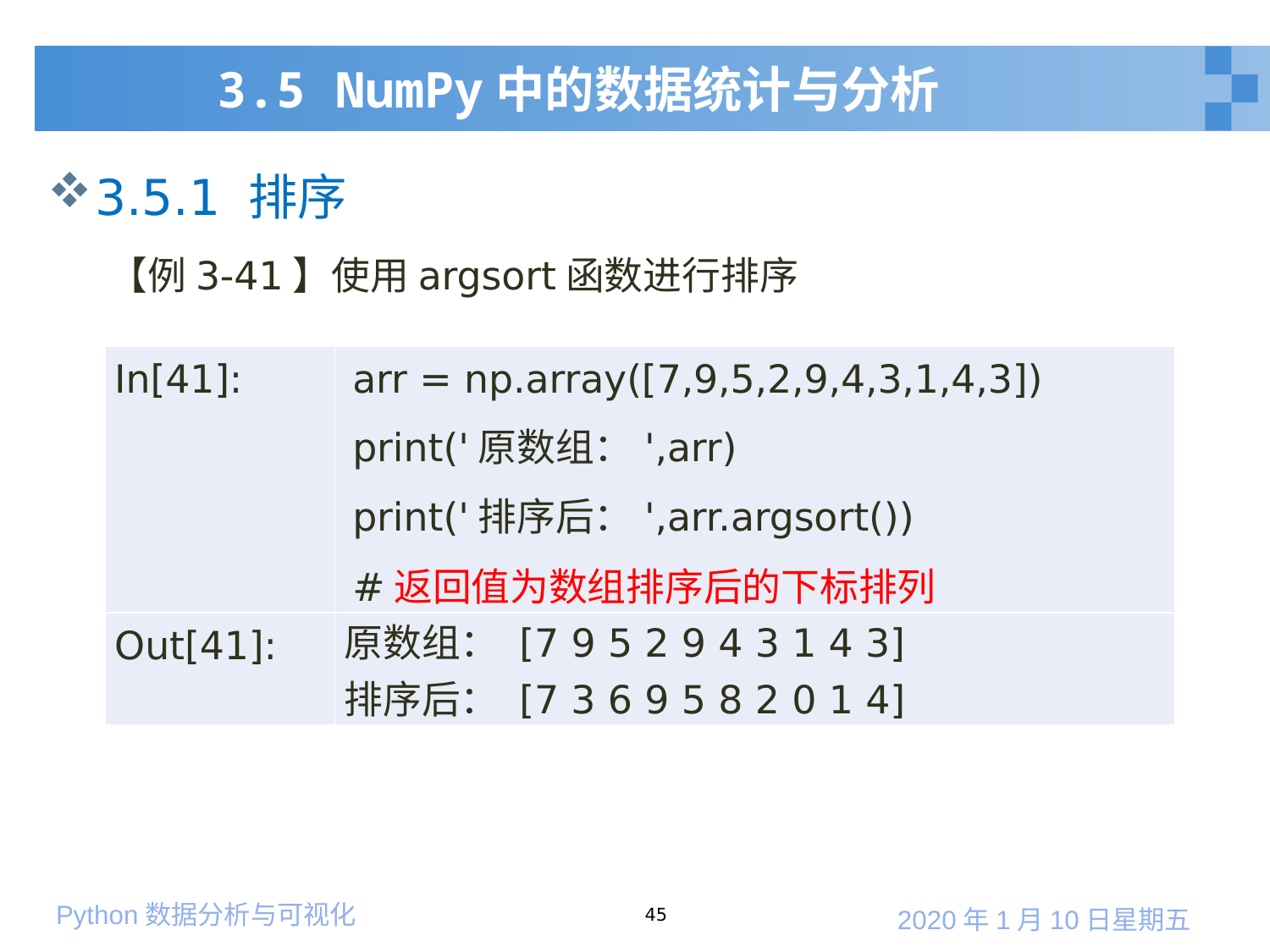

# 3.5 NumPy中的数据统计与分析
3.5.1 排序
     【例3-41】使用argsort函数进行排序
| In[41]: | arr = np.array([7,9,5,2,9,4,3,1,4,3]) print('原数组：',arr) print('排序后：',arr.argsort()) #返回值为数组排序后的下标排列 |
| --- | --- |
| Out[41]: | 原数组： [7 9 5 2 9 4 3 1 4 3] 排序后： [7 3 6 9 5 8 2 0 1 4] |
45
2020年1月10日星期五